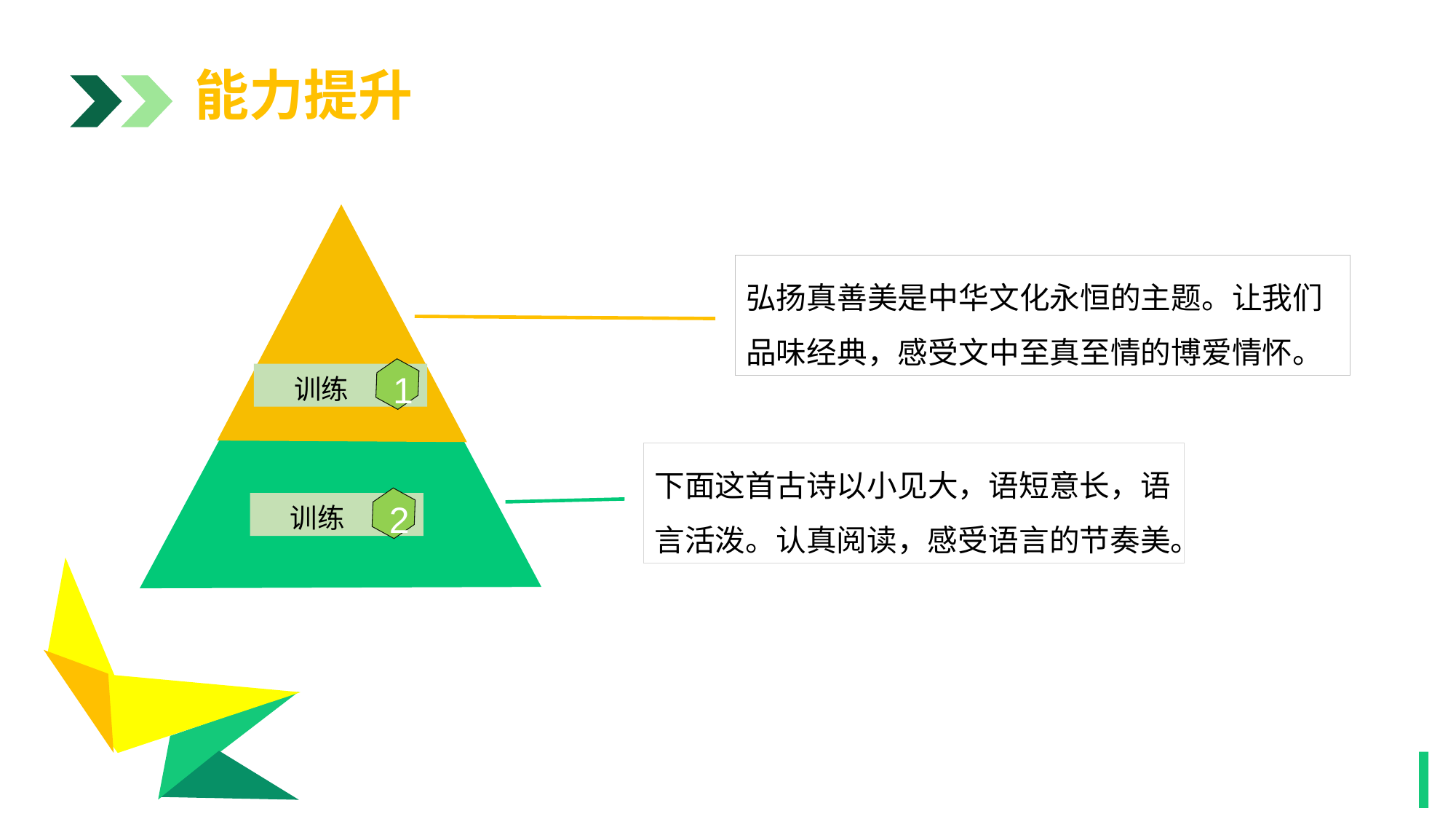

能力提升

阶段三
1
弘扬真善美是中华文化永恒的主题。让我们品味经典，感受文中至真至情的博爱情怀。
1

训练
下面这首古诗以小见大，语短意长，语言活泼。认真阅读，感受语言的节奏美。
2

训练

1
9